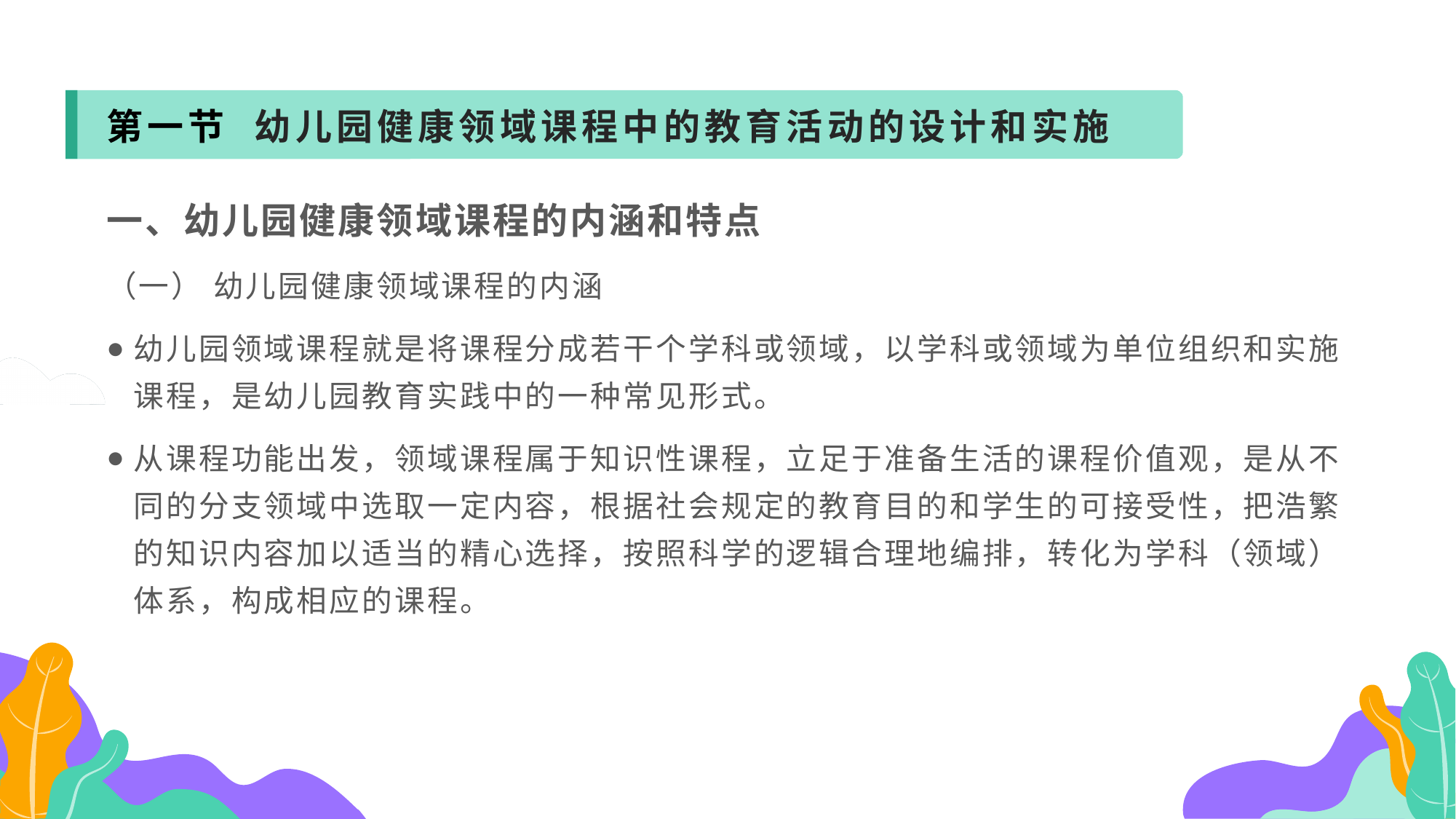

第一节  幼儿园健康领域课程中的教育活动的设计和实施
一、幼儿园健康领域课程的内涵和特点
（一） 幼儿园健康领域课程的内涵
幼儿园领域课程就是将课程分成若干个学科或领域，以学科或领域为单位组织和实施课程，是幼儿园教育实践中的一种常见形式。
从课程功能出发，领域课程属于知识性课程，立足于准备生活的课程价值观，是从不同的分支领域中选取一定内容，根据社会规定的教育目的和学生的可接受性，把浩繁的知识内容加以适当的精心选择，按照科学的逻辑合理地编排，转化为学科（领域）体系，构成相应的课程。